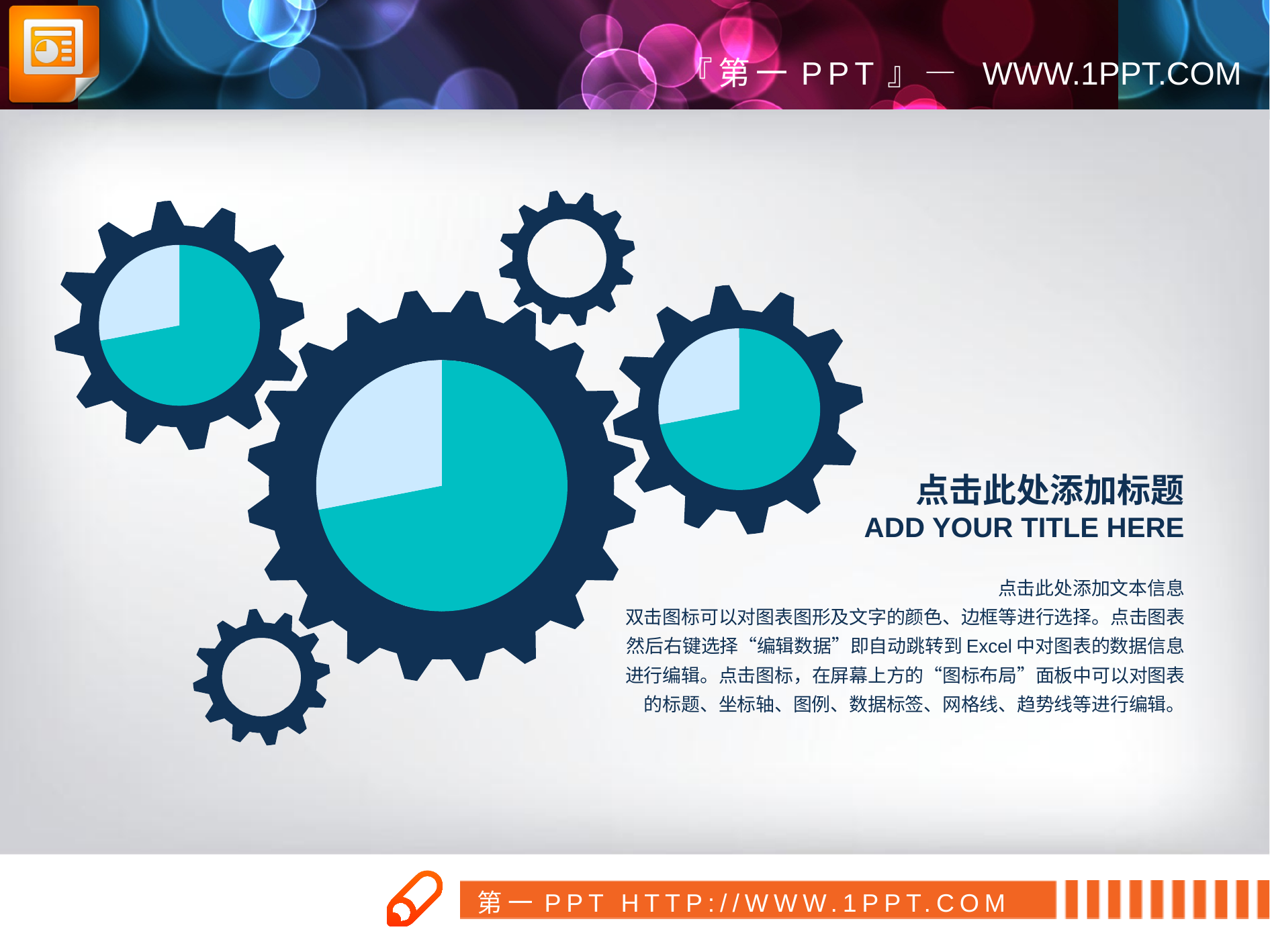

### Chart

| Category | 销售 |
|---|---|
| 第一季度 | 8.2 |
| 第二季度 | 3.2 |

### Chart

| Category | 销售 |
|---|---|
| 第一季度 | 8.2 |
| 第二季度 | 3.2 |

### Chart

| Category | 销售 |
|---|---|
| 第一季度 | 8.2 |
| 第二季度 | 3.2 |
点击此处添加标题
ADD YOUR TITLE HERE
点击此处添加文本信息
双击图标可以对图表图形及文字的颜色、边框等进行选择。点击图表然后右键选择“编辑数据”即自动跳转到Excel中对图表的数据信息进行编辑。点击图标，在屏幕上方的“图标布局”面板中可以对图表的标题、坐标轴、图例、数据标签、网格线、趋势线等进行编辑。